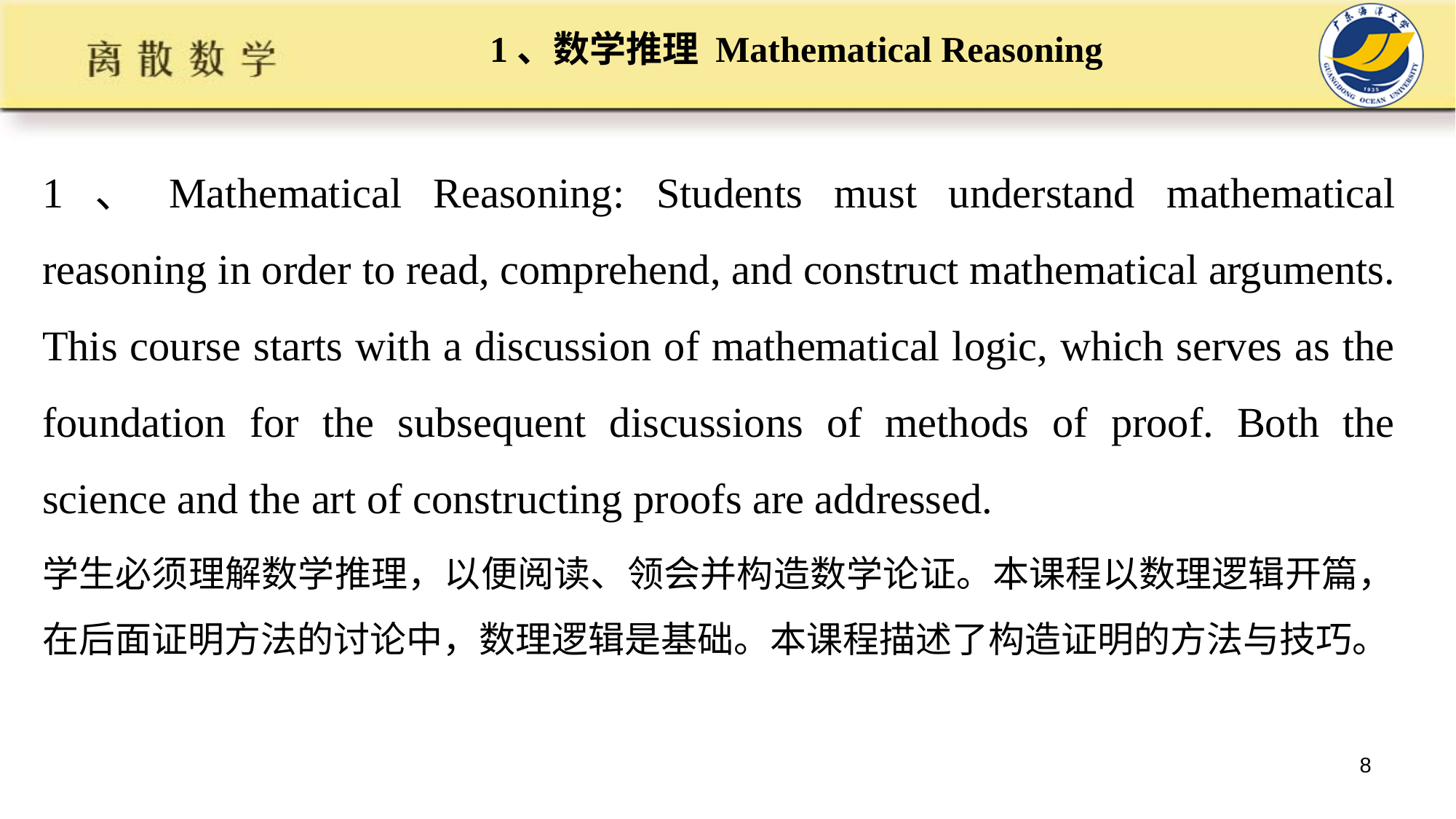

# 1、数学推理 Mathematical Reasoning
1、Mathematical Reasoning: Students must understand mathematical reasoning in order to read, comprehend, and construct mathematical arguments. This course starts with a discussion of mathematical logic, which serves as the foundation for the subsequent discussions of methods of proof. Both the science and the art of constructing proofs are addressed.
学生必须理解数学推理，以便阅读、领会并构造数学论证。本课程以数理逻辑开篇，在后面证明方法的讨论中，数理逻辑是基础。本课程描述了构造证明的方法与技巧。
8